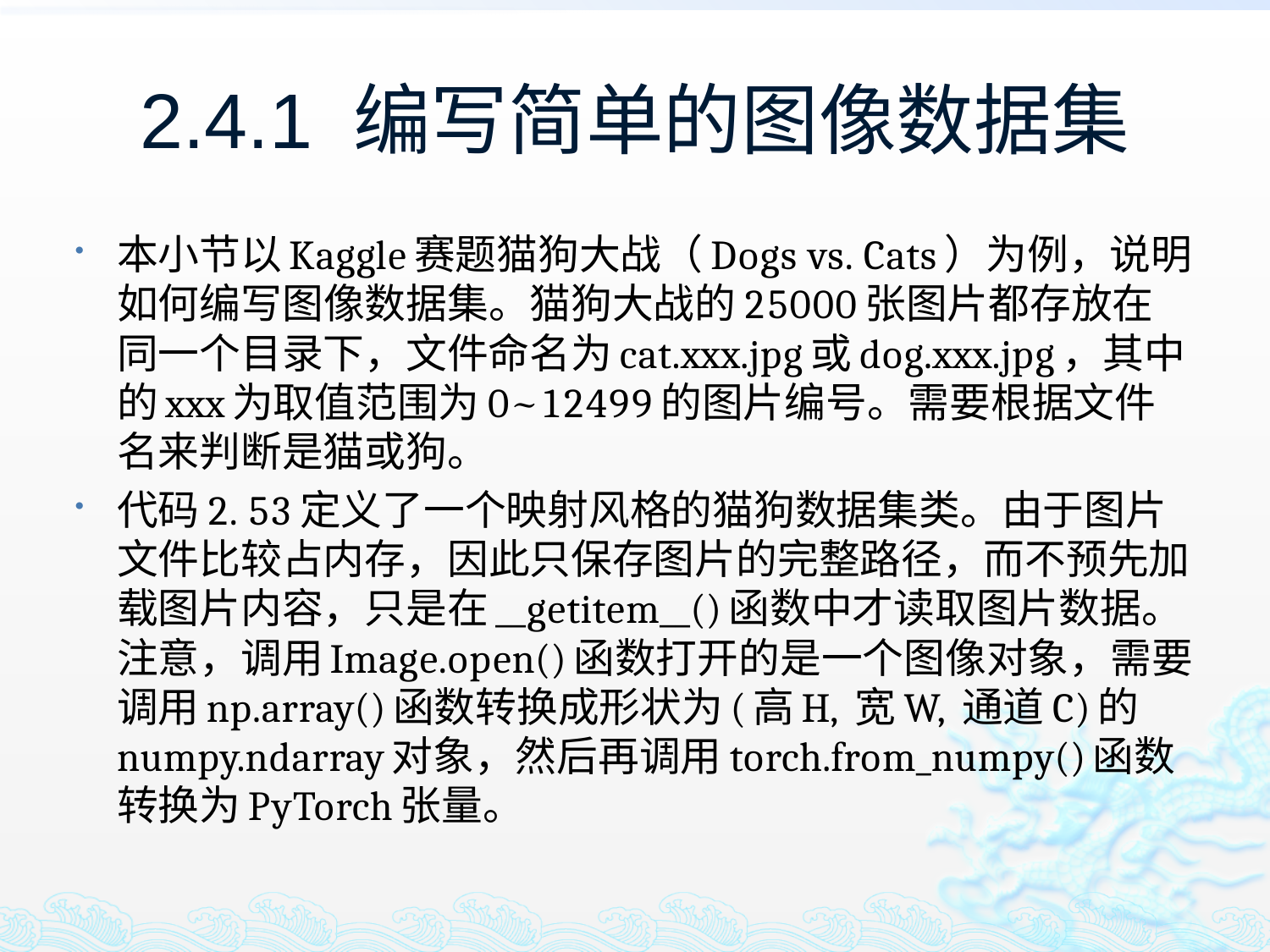

# 2.4.1 编写简单的图像数据集
本小节以Kaggle赛题猫狗大战（Dogs vs. Cats）为例，说明如何编写图像数据集。猫狗大战的25000张图片都存放在同一个目录下，文件命名为cat.xxx.jpg或dog.xxx.jpg，其中的xxx为取值范围为0~12499的图片编号。需要根据文件名来判断是猫或狗。
代码2. 53定义了一个映射风格的猫狗数据集类。由于图片文件比较占内存，因此只保存图片的完整路径，而不预先加载图片内容，只是在__getitem__()函数中才读取图片数据。注意，调用Image.open()函数打开的是一个图像对象，需要调用np.array()函数转换成形状为(高H, 宽W, 通道C)的numpy.ndarray对象，然后再调用torch.from_numpy()函数转换为PyTorch张量。